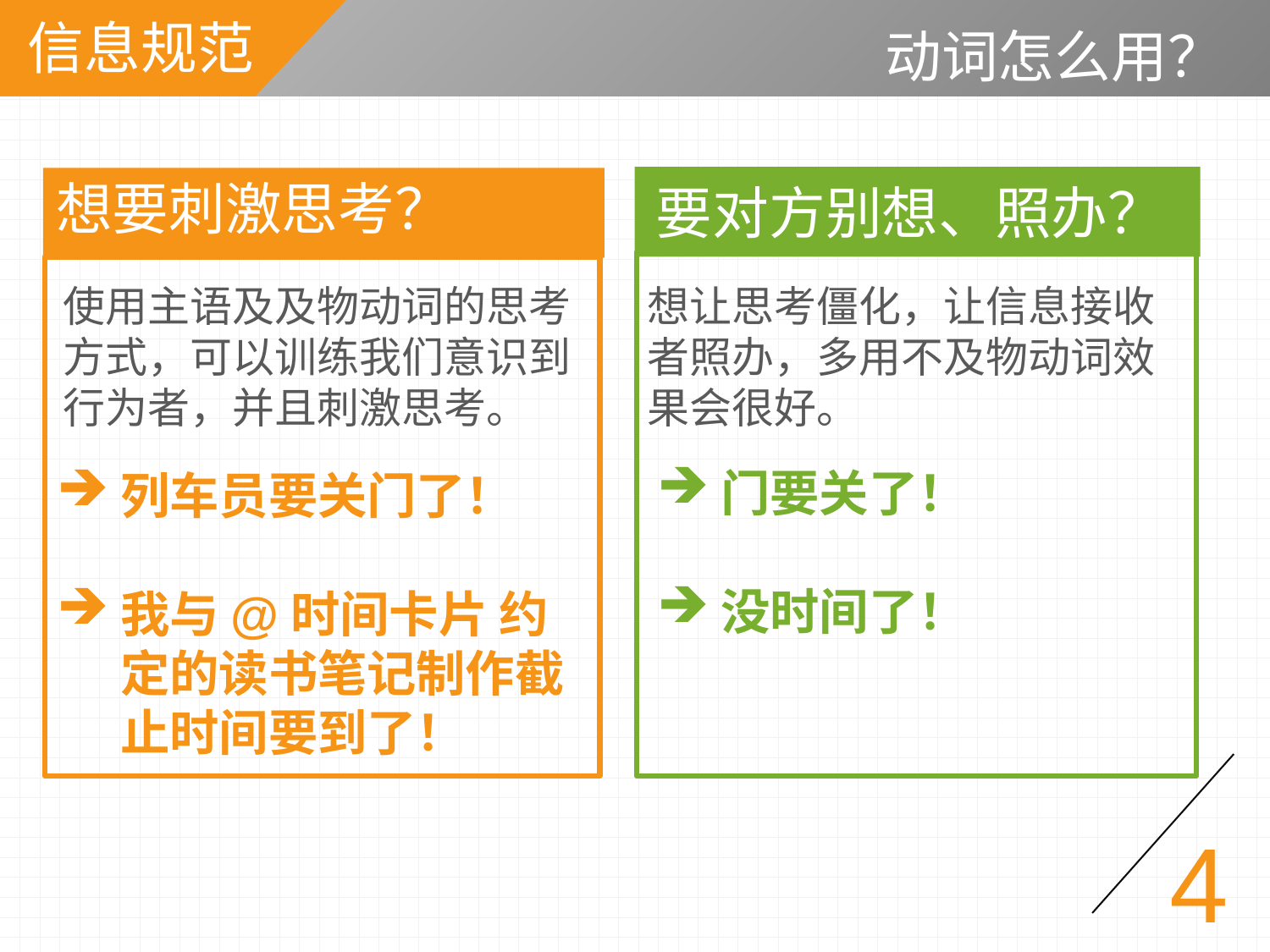

信息规范
动词怎么用？

想要刺激思考？

要对方别想、照办？

使用主语及及物动词的思考方式，可以训练我们意识到行为者，并且刺激思考。
想让思考僵化，让信息接收者照办，多用不及物动词效果会很好。
门要关了！

没时间了！
列车员要关门了！

我与@时间卡片 约定的读书笔记制作截止时间要到了！
4